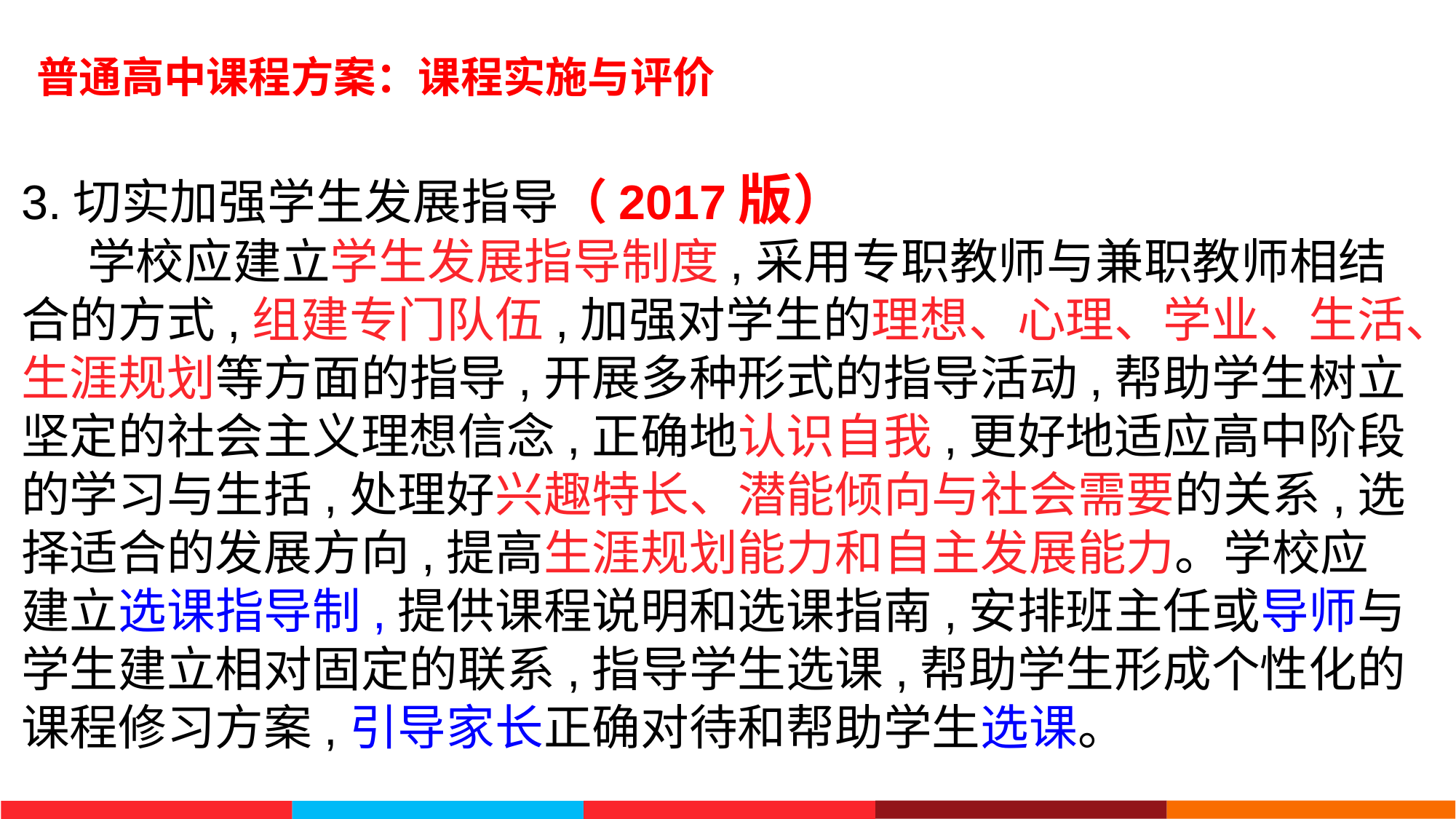

普通高中课程方案：课程实施与评价
3.切实加强学生发展指导（2017版）
     学校应建立学生发展指导制度,采用专职教师与兼职教师相结合的方式,组建专门队伍,加强对学生的理想、心理、学业、生活、生涯规划等方面的指导,开展多种形式的指导活动,帮助学生树立坚定的社会主义理想信念,正确地认识自我,更好地适应高中阶段的学习与生括,处理好兴趣特长、潜能倾向与社会需要的关系,选择适合的发展方向,提高生涯规划能力和自主发展能力。学校应建立选课指导制,提供课程说明和选课指南,安排班主任或导师与学生建立相对固定的联系,指导学生选课,帮助学生形成个性化的课程修习方案,引导家长正确对待和帮助学生选课。